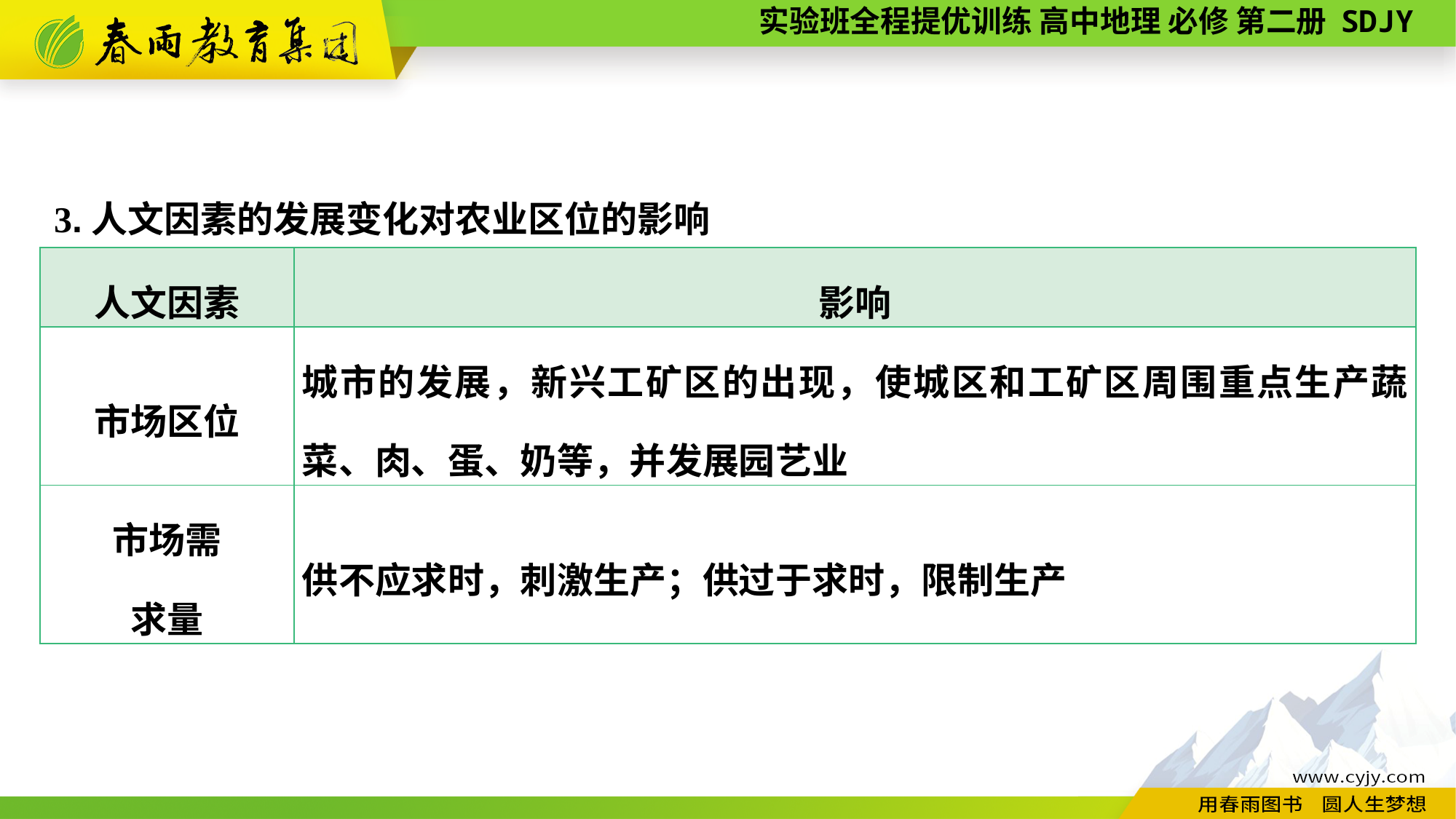

3.人文因素的发展变化对农业区位的影响
| 人文因素 | 影响 |
| --- | --- |
| 市场区位 | 城市的发展，新兴工矿区的出现，使城区和工矿区周围重点生产蔬菜、肉、蛋、奶等，并发展园艺业 |
| 市场需 求量 | 供不应求时，刺激生产；供过于求时，限制生产 |